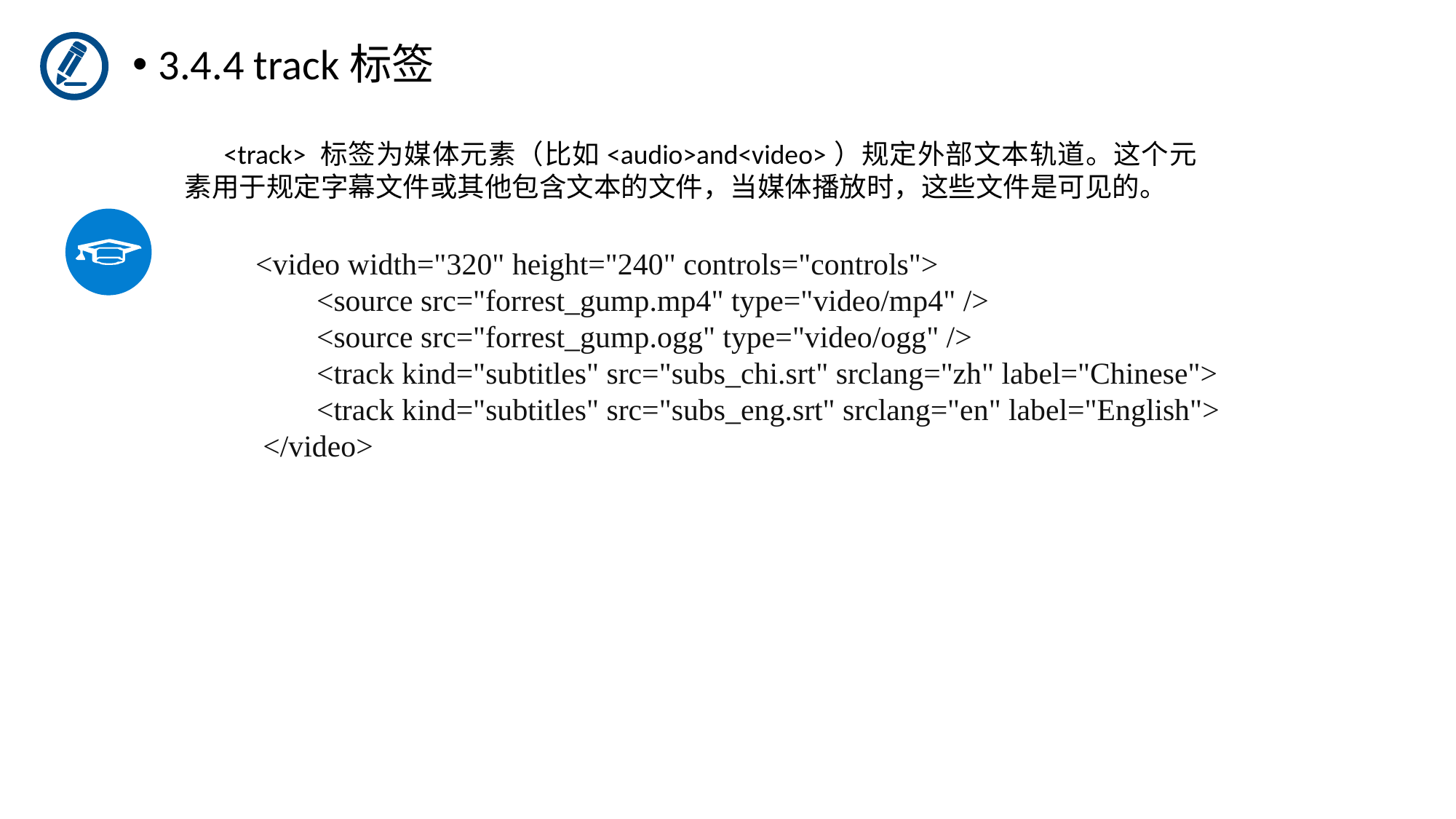

3.4.4 track标签
 <track> 标签为媒体元素（比如<audio>and<video>）规定外部文本轨道。这个元素用于规定字幕文件或其他包含文本的文件，当媒体播放时，这些文件是可见的。

<video width="320" height="240" controls="controls">
        <source src="forrest_gump.mp4" type="video/mp4" />
        <source src="forrest_gump.ogg" type="video/ogg" />
        <track kind="subtitles" src="subs_chi.srt" srclang="zh" label="Chinese">
        <track kind="subtitles" src="subs_eng.srt" srclang="en" label="English">
 </video>